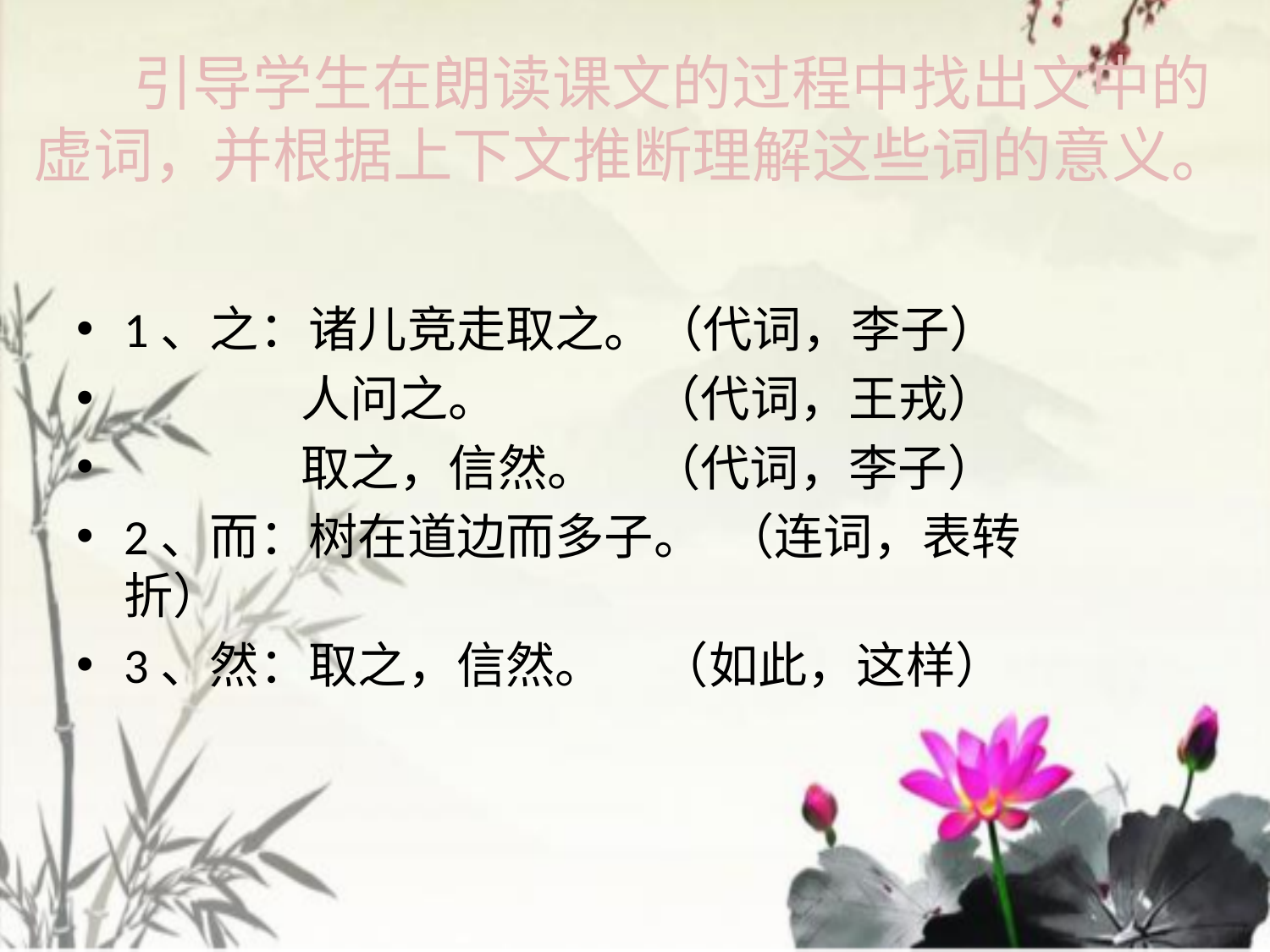

# 引导学生在朗读课文的过程中找出文中的虚词，并根据上下文推断理解这些词的意义。
1、之：诸儿竞走取之。（代词，李子）
               人问之。              （代词，王戎）
               取之，信然。     （代词，李子）
2、而：树在道边而多子。  （连词，表转折）
3、然：取之，信然。     （如此，这样）